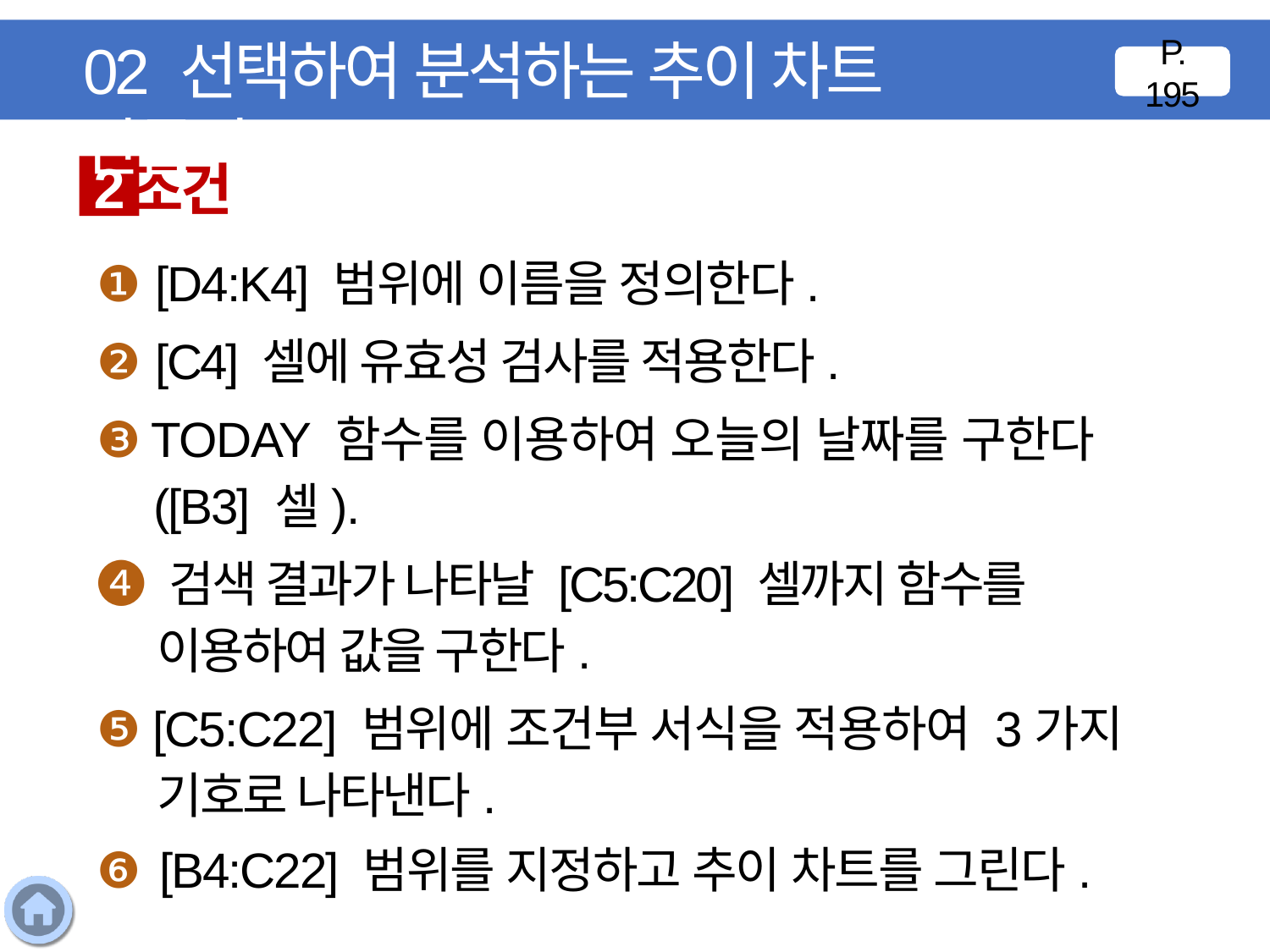

02 선택하여 분석하는 추이 차트 만들기
P. 195
조건
2
❶ [D4:K4] 범위에 이름을 정의한다.
❷ [C4] 셀에 유효성 검사를 적용한다.
❸ TODAY 함수를 이용하여 오늘의 날짜를 구한다([B3] 셀).
❹ 검색 결과가 나타날 [C5:C20] 셀까지 함수를 이용하여 값을 구한다.
❺ [C5:C22] 범위에 조건부 서식을 적용하여 3가지 기호로 나타낸다.
❻ [B4:C22] 범위를 지정하고 추이 차트를 그린다.